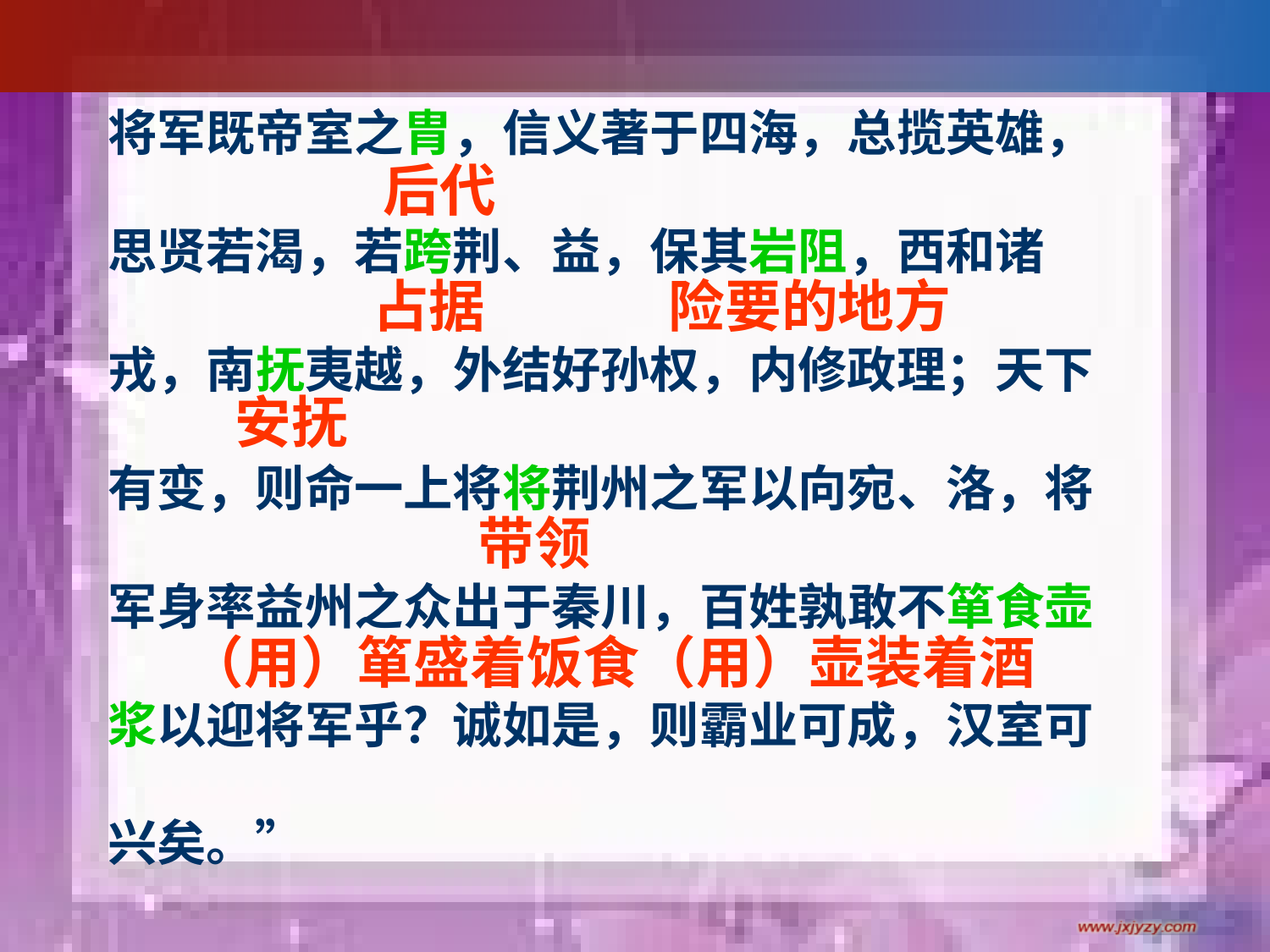

将军既帝室之胄，信义著于四海，总揽英雄，

思贤若渴，若跨荆、益，保其岩阻，西和诸

戎，南抚夷越，外结好孙权，内修政理；天下

有变，则命一上将将荆州之军以向宛、洛，将

军身率益州之众出于秦川，百姓孰敢不箪食壶

浆以迎将军乎？诚如是，则霸业可成，汉室可

兴矣。”
后代
占据
险要的地方
安抚
带领
（用）箪盛着饭食（用）壶装着酒